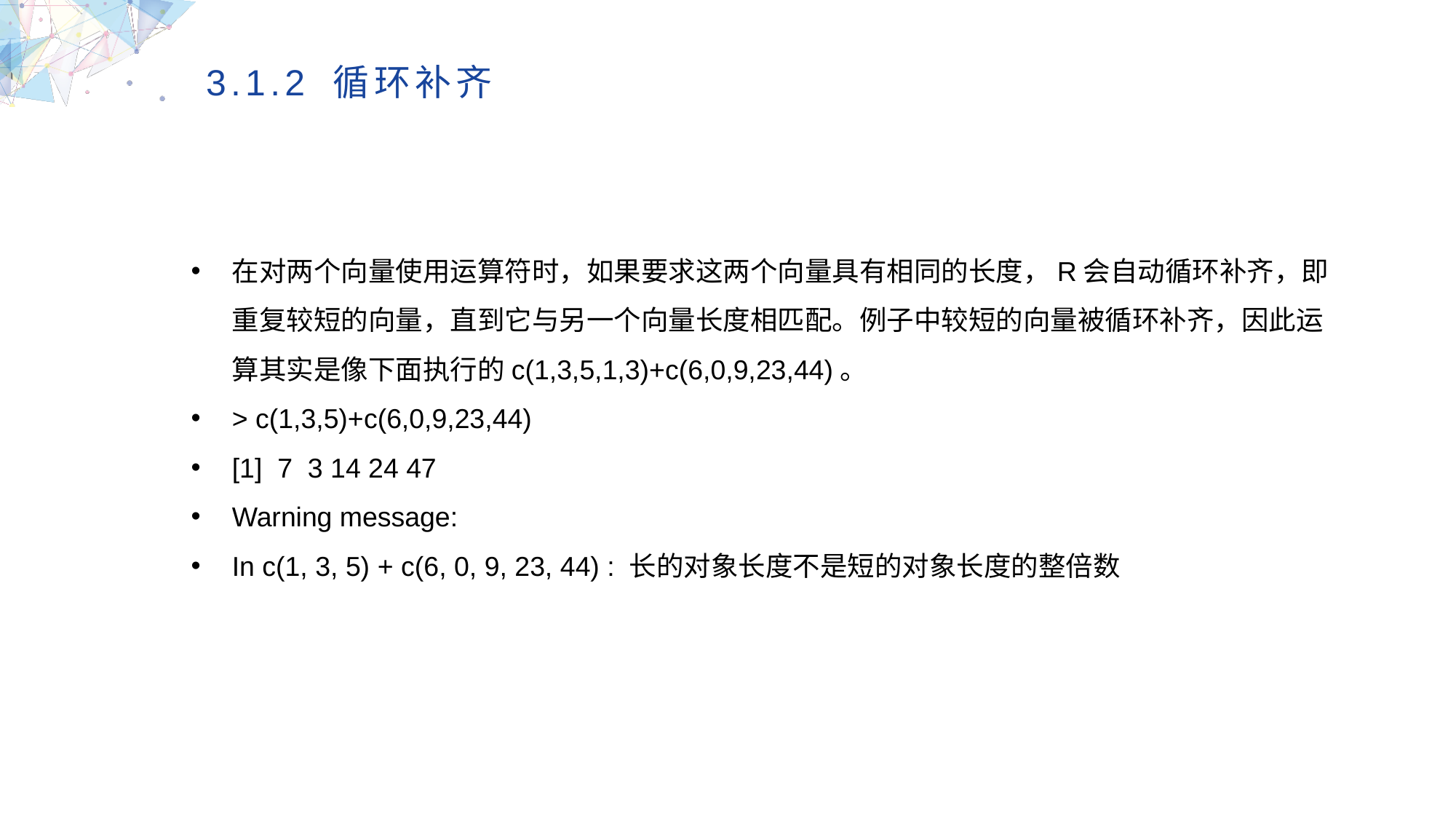

3.1.2 循环补齐
在对两个向量使用运算符时，如果要求这两个向量具有相同的长度，R会自动循环补齐，即重复较短的向量，直到它与另一个向量长度相匹配。例子中较短的向量被循环补齐，因此运算其实是像下面执行的c(1,3,5,1,3)+c(6,0,9,23,44)。
> c(1,3,5)+c(6,0,9,23,44)
[1]  7  3 14 24 47
Warning message:
In c(1, 3, 5) + c(6, 0, 9, 23, 44) : 长的对象长度不是短的对象长度的整倍数

MULTIPURPOSE PRESENTATION TEMPLATE | UNIQUE DESIGN
Welcome Message
Please replace text, click add relevant headline, modify the text content, also can copy your content to this directly. Please replace text, click add relevant headline, modify the text content, also can copy your content to this directly.